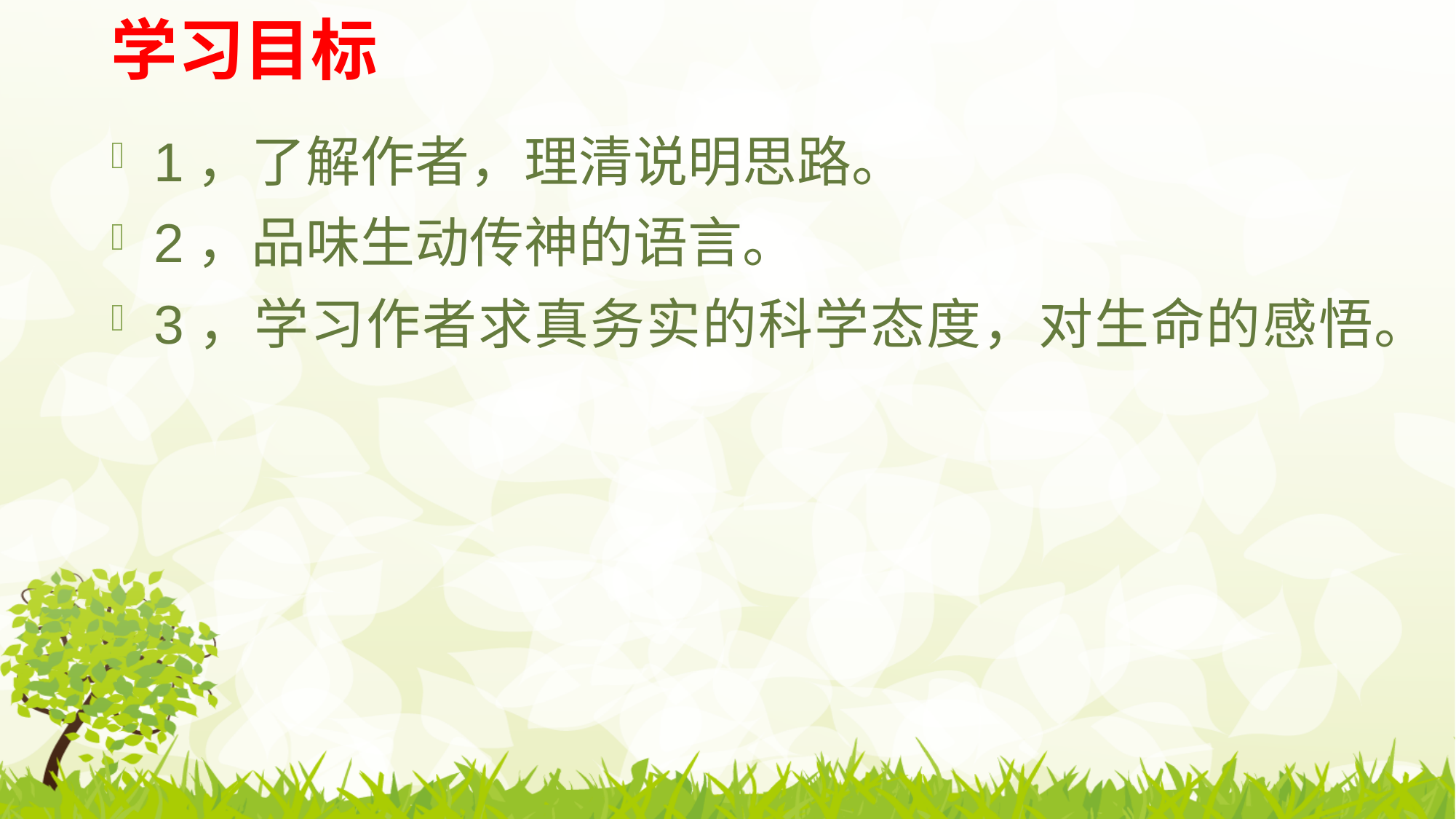

# 学习目标
1，了解作者，理清说明思路。
2，品味生动传神的语言。
3，学习作者求真务实的科学态度，对生命的感悟。